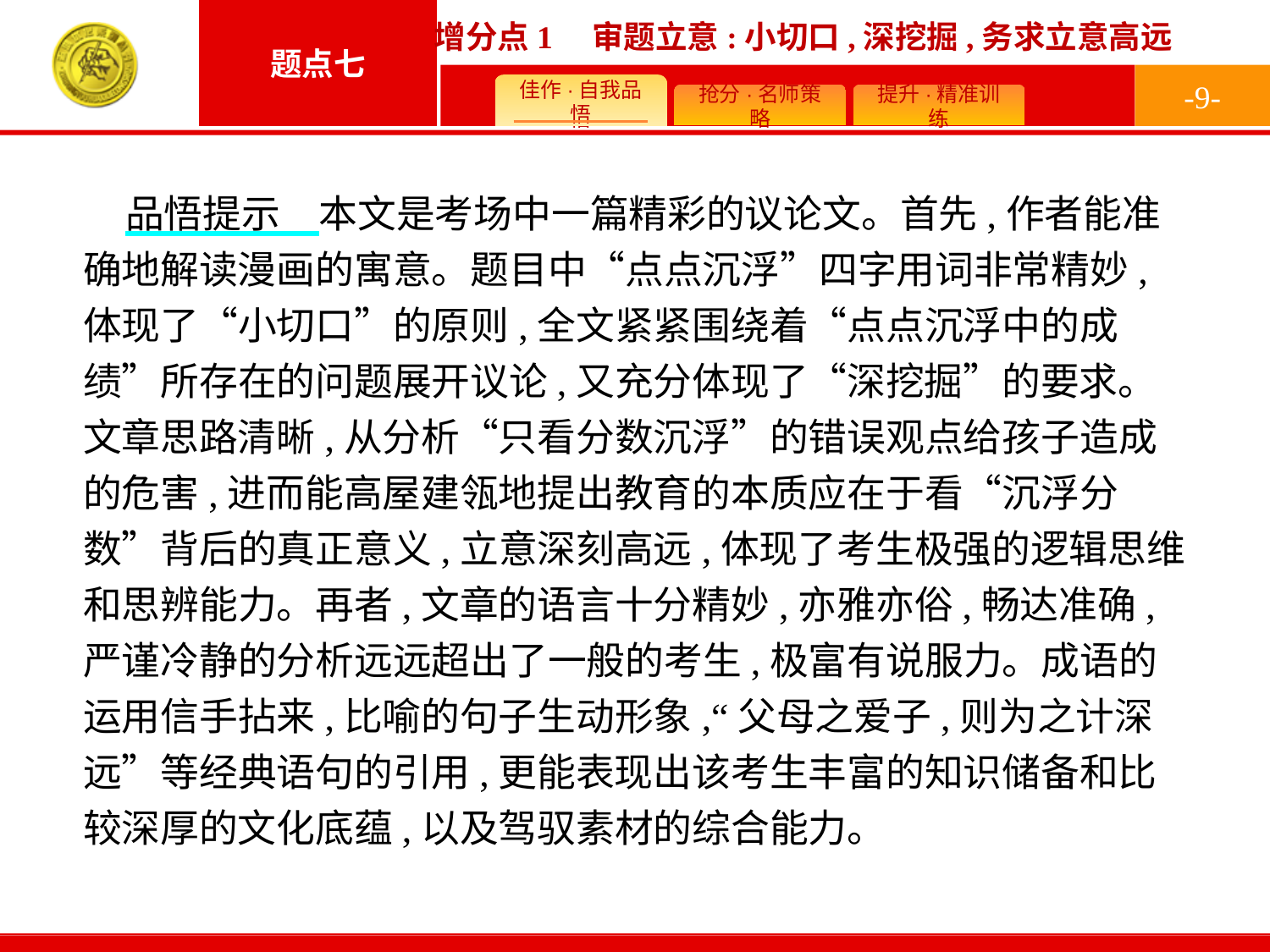

-9-
品悟提示　本文是考场中一篇精彩的议论文。首先,作者能准确地解读漫画的寓意。题目中“点点沉浮”四字用词非常精妙,体现了“小切口”的原则,全文紧紧围绕着“点点沉浮中的成绩”所存在的问题展开议论,又充分体现了“深挖掘”的要求。文章思路清晰,从分析“只看分数沉浮”的错误观点给孩子造成的危害,进而能高屋建瓴地提出教育的本质应在于看“沉浮分数”背后的真正意义,立意深刻高远,体现了考生极强的逻辑思维和思辨能力。再者,文章的语言十分精妙,亦雅亦俗,畅达准确,严谨冷静的分析远远超出了一般的考生,极富有说服力。成语的运用信手拈来,比喻的句子生动形象,“父母之爱子,则为之计深远”等经典语句的引用,更能表现出该考生丰富的知识储备和比较深厚的文化底蕴,以及驾驭素材的综合能力。